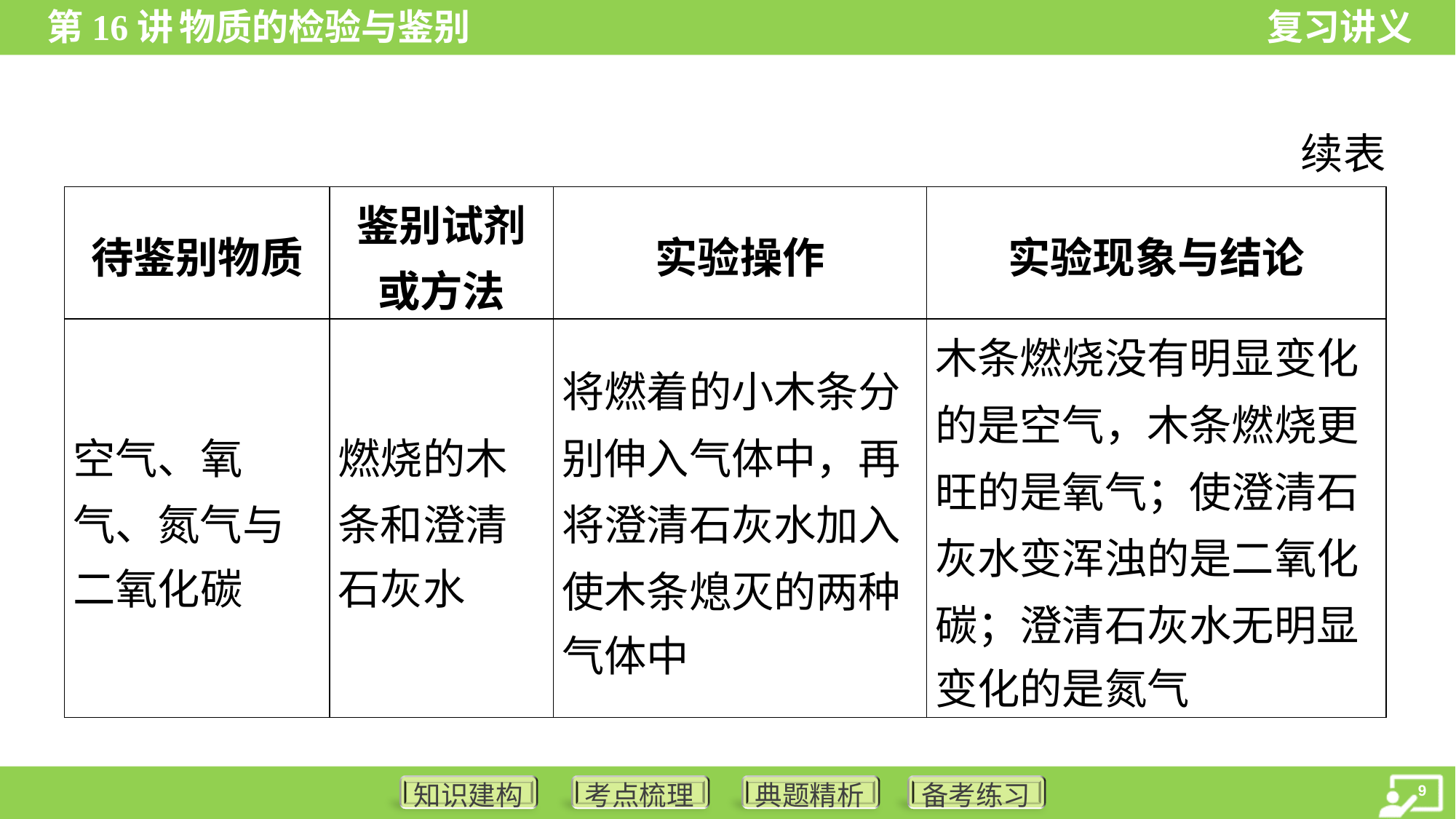

续表
| 待鉴别物质 | 鉴别试剂 或方法 | 实验操作 | 实验现象与结论 |
| --- | --- | --- | --- |
| 空气、氧 气、氮气与 二氧化碳 | 燃烧的木 条和澄清 石灰水 | 将燃着的小木条分 别伸入气体中，再 将澄清石灰水加入 使木条熄灭的两种 气体中 | 木条燃烧没有明显变化 的是空气，木条燃烧更 旺的是氧气；使澄清石 灰水变浑浊的是二氧化 碳；澄清石灰水无明显 变化的是氮气 |